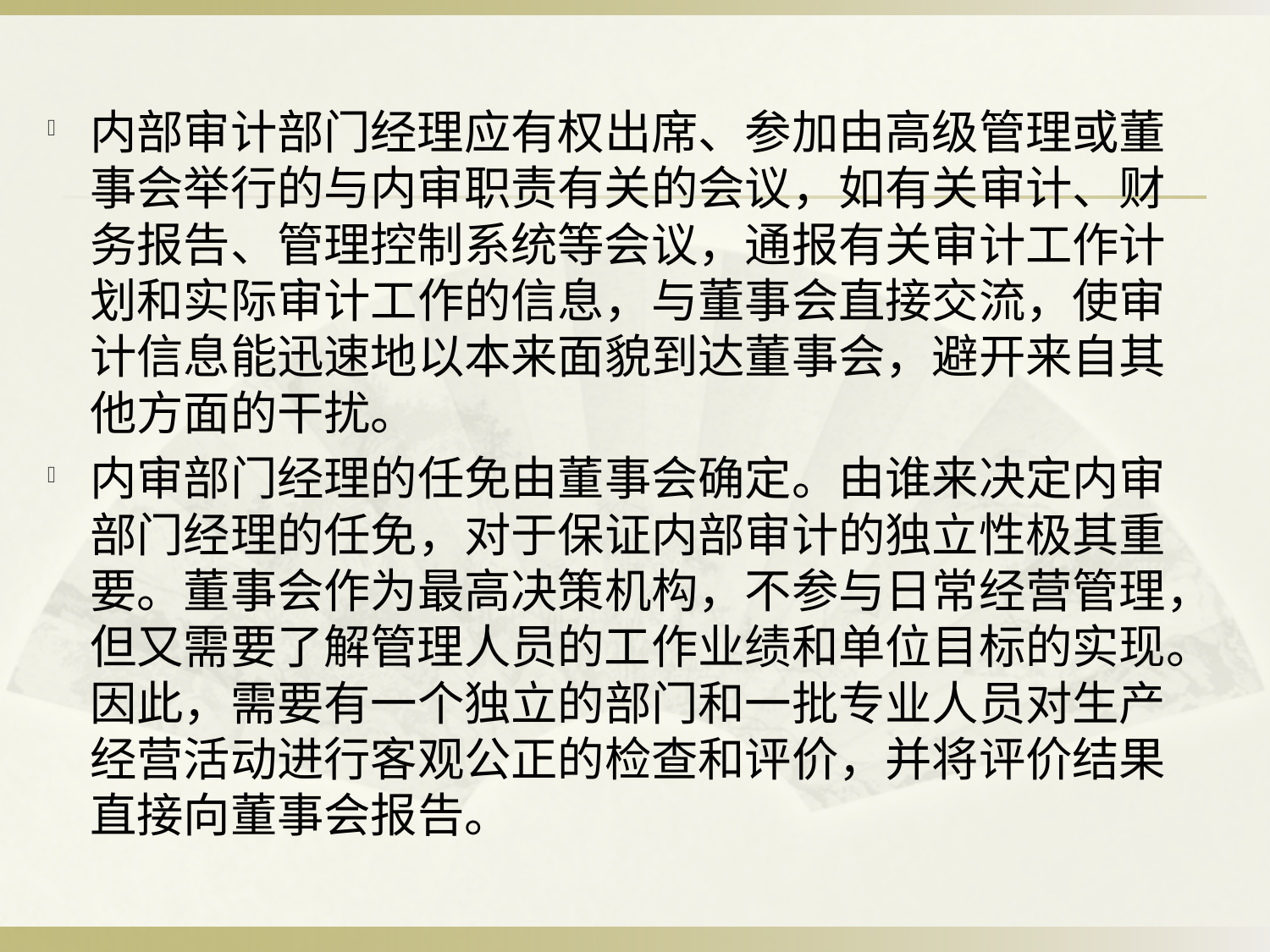

内部审计部门经理应有权出席、参加由高级管理或董事会举行的与内审职责有关的会议，如有关审计、财务报告、管理控制系统等会议，通报有关审计工作计划和实际审计工作的信息，与董事会直接交流，使审计信息能迅速地以本来面貌到达董事会，避开来自其他方面的干扰。
内审部门经理的任免由董事会确定。由谁来决定内审部门经理的任免，对于保证内部审计的独立性极其重要。董事会作为最高决策机构，不参与日常经营管理，但又需要了解管理人员的工作业绩和单位目标的实现。因此，需要有一个独立的部门和一批专业人员对生产经营活动进行客观公正的检查和评价，并将评价结果直接向董事会报告。